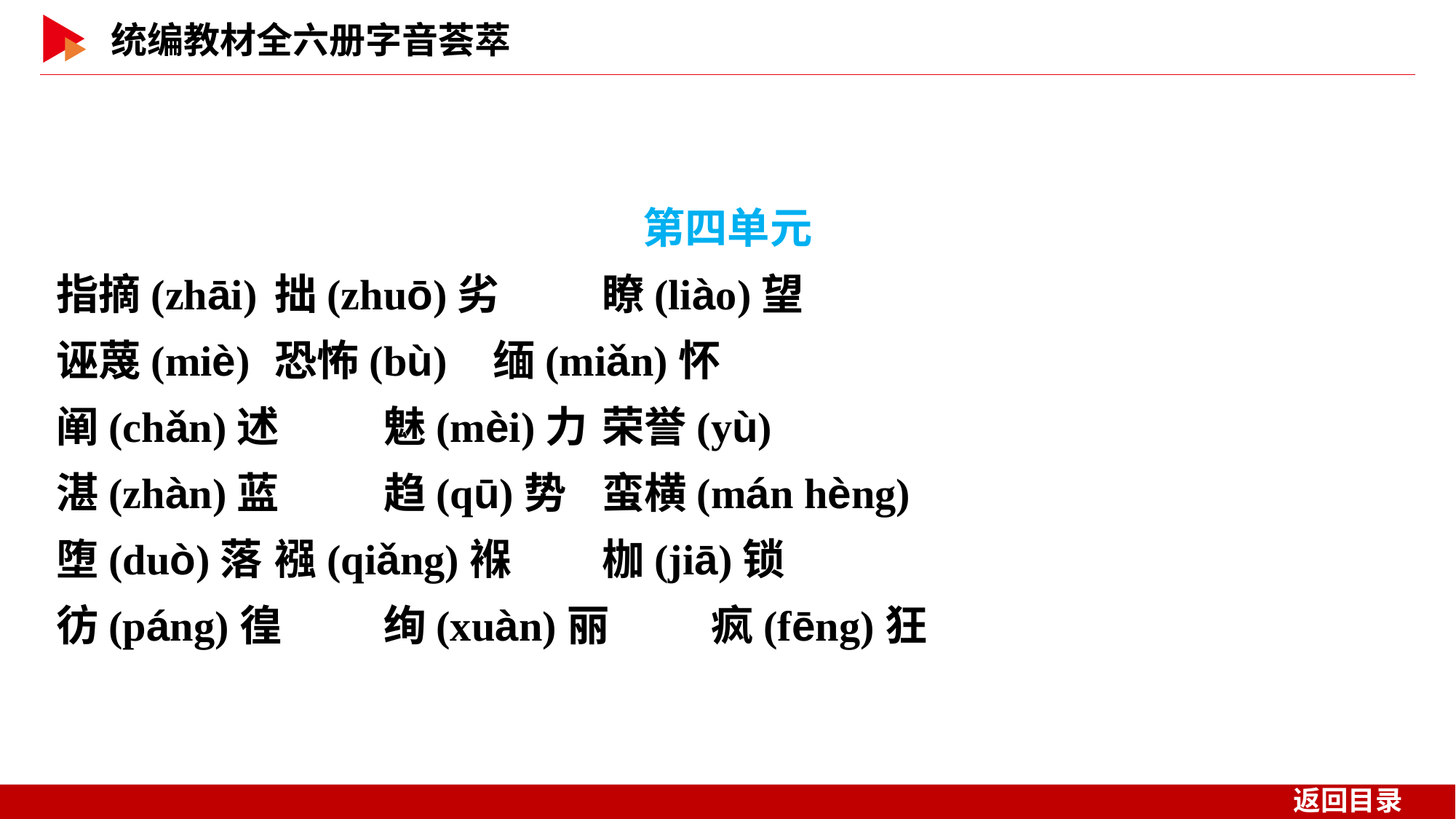

第四单元
指摘(zhāi)	拙(zhuō)劣	瞭(liào)望
诬蔑(miè)	恐怖(bù)	缅(miǎn)怀
阐(chǎn)述	魅(mèi)力	荣誉(yù)
湛(zhàn)蓝	趋(qū)势	蛮横(mán hèng)
堕(duò)落	襁(qiǎng)褓	枷(jiā)锁
彷(páng)徨	绚(xuàn)丽	疯(fēng)狂